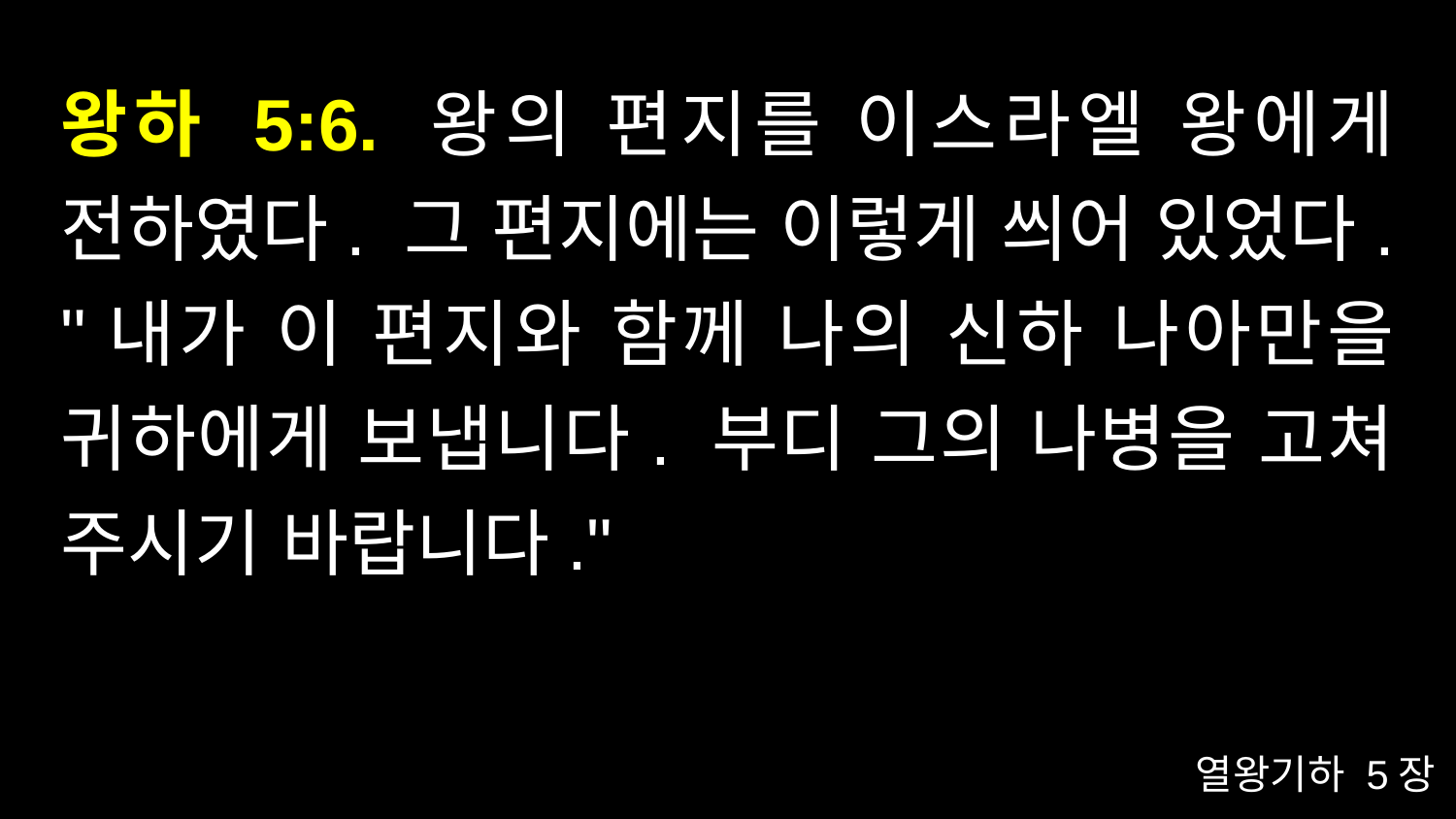

# 왕하 5:6. 왕의 편지를 이스라엘 왕에게 전하였다. 그 편지에는 이렇게 씌어 있었다. "내가 이 편지와 함께 나의 신하 나아만을 귀하에게 보냅니다. 부디 그의 나병을 고쳐 주시기 바랍니다."
열왕기하 5장